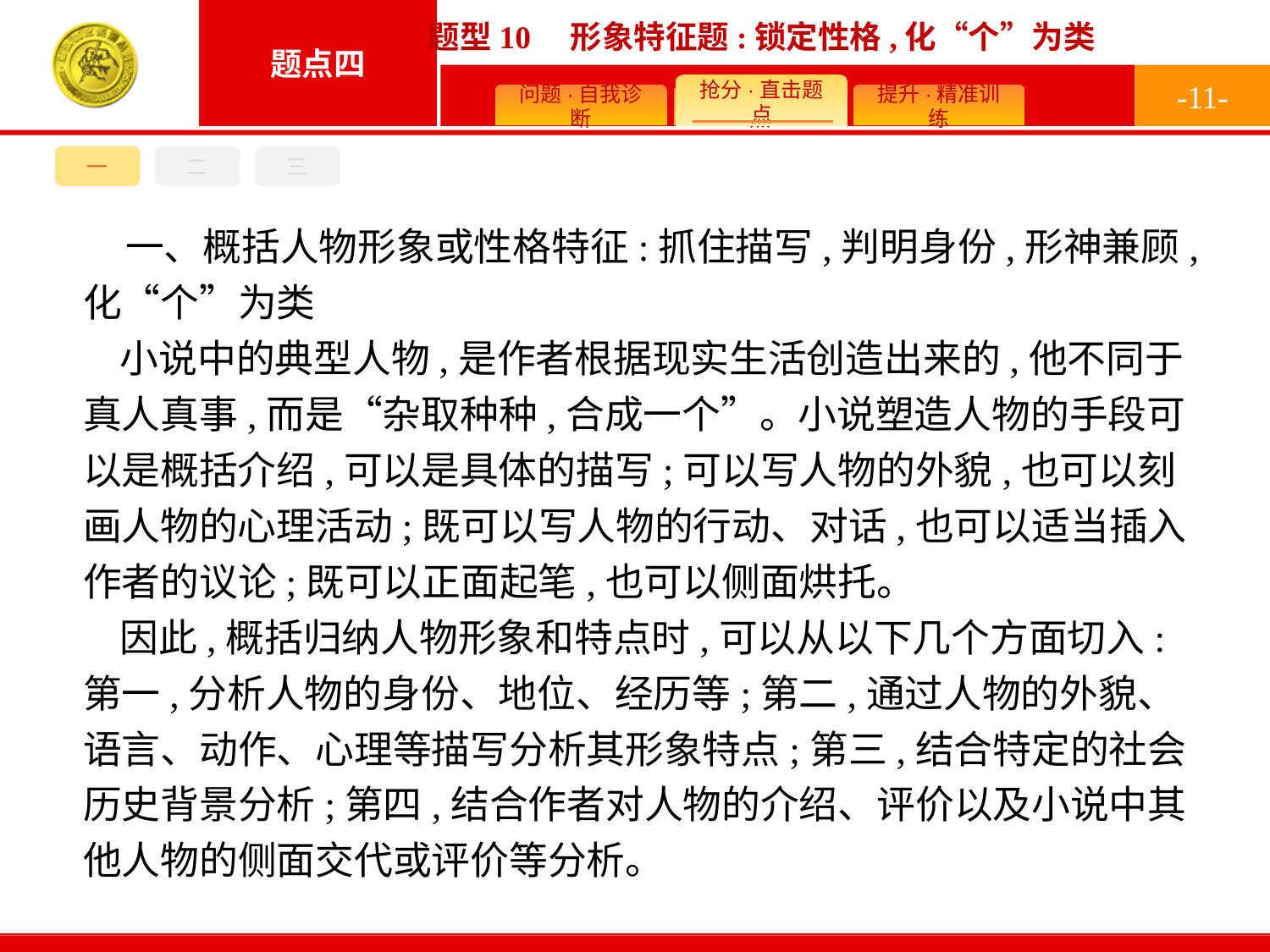

-11-
三
一
二
一、概括人物形象或性格特征:抓住描写,判明身份,形神兼顾,化“个”为类
小说中的典型人物,是作者根据现实生活创造出来的,他不同于真人真事,而是“杂取种种,合成一个”。小说塑造人物的手段可以是概括介绍,可以是具体的描写;可以写人物的外貌,也可以刻画人物的心理活动;既可以写人物的行动、对话,也可以适当插入作者的议论;既可以正面起笔,也可以侧面烘托。
因此,概括归纳人物形象和特点时,可以从以下几个方面切入:第一,分析人物的身份、地位、经历等;第二,通过人物的外貌、语言、动作、心理等描写分析其形象特点;第三,结合特定的社会历史背景分析;第四,结合作者对人物的介绍、评价以及小说中其他人物的侧面交代或评价等分析。